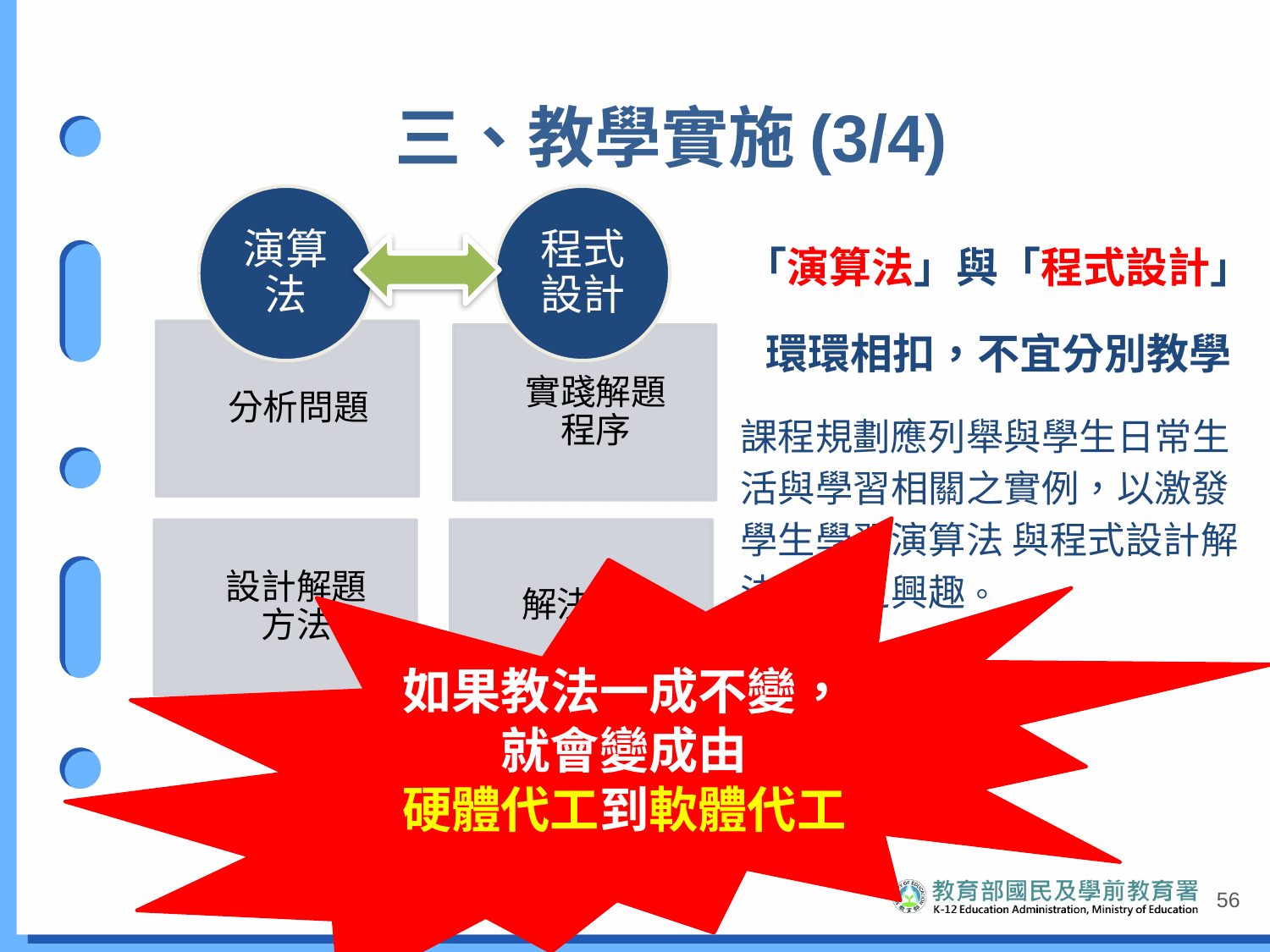

# 三、教學實施(3/4)
分析問題
設計解題
方法
演算法
實踐解題
程序
解決問題
程式設計
「演算法」與「程式設計」
環環相扣，不宜分別教學
課程規劃應列舉與學生日常生活與學習相關之實例，以激發學生學習演算法 與程式設計解決問題之興趣。

如果教法一成不變，
就會變成由
硬體代工到軟體代工

56